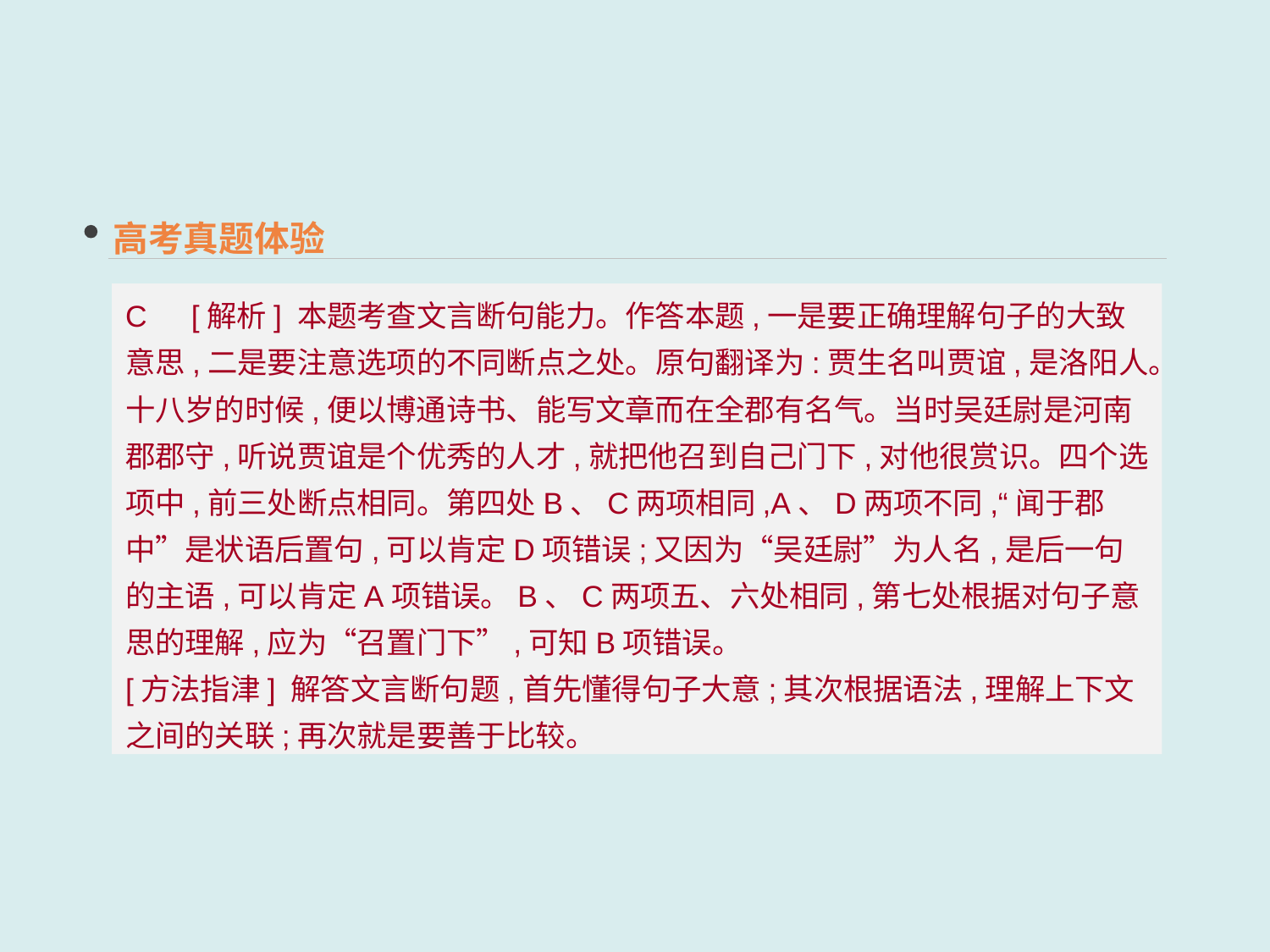

高考真题体验

C　[解析] 本题考查文言断句能力。作答本题,一是要正确理解句子的大致意思,二是要注意选项的不同断点之处。原句翻译为:贾生名叫贾谊,是洛阳人。十八岁的时候,便以博通诗书、能写文章而在全郡有名气。当时吴廷尉是河南郡郡守,听说贾谊是个优秀的人才,就把他召到自己门下,对他很赏识。四个选项中,前三处断点相同。第四处B、C两项相同,A、D两项不同,“闻于郡中”是状语后置句,可以肯定D项错误;又因为“吴廷尉”为人名,是后一句的主语,可以肯定A项错误。B、C两项五、六处相同,第七处根据对句子意思的理解,应为“召置门下”,可知B项错误。
[方法指津] 解答文言断句题,首先懂得句子大意;其次根据语法,理解上下文之间的关联;再次就是要善于比较。